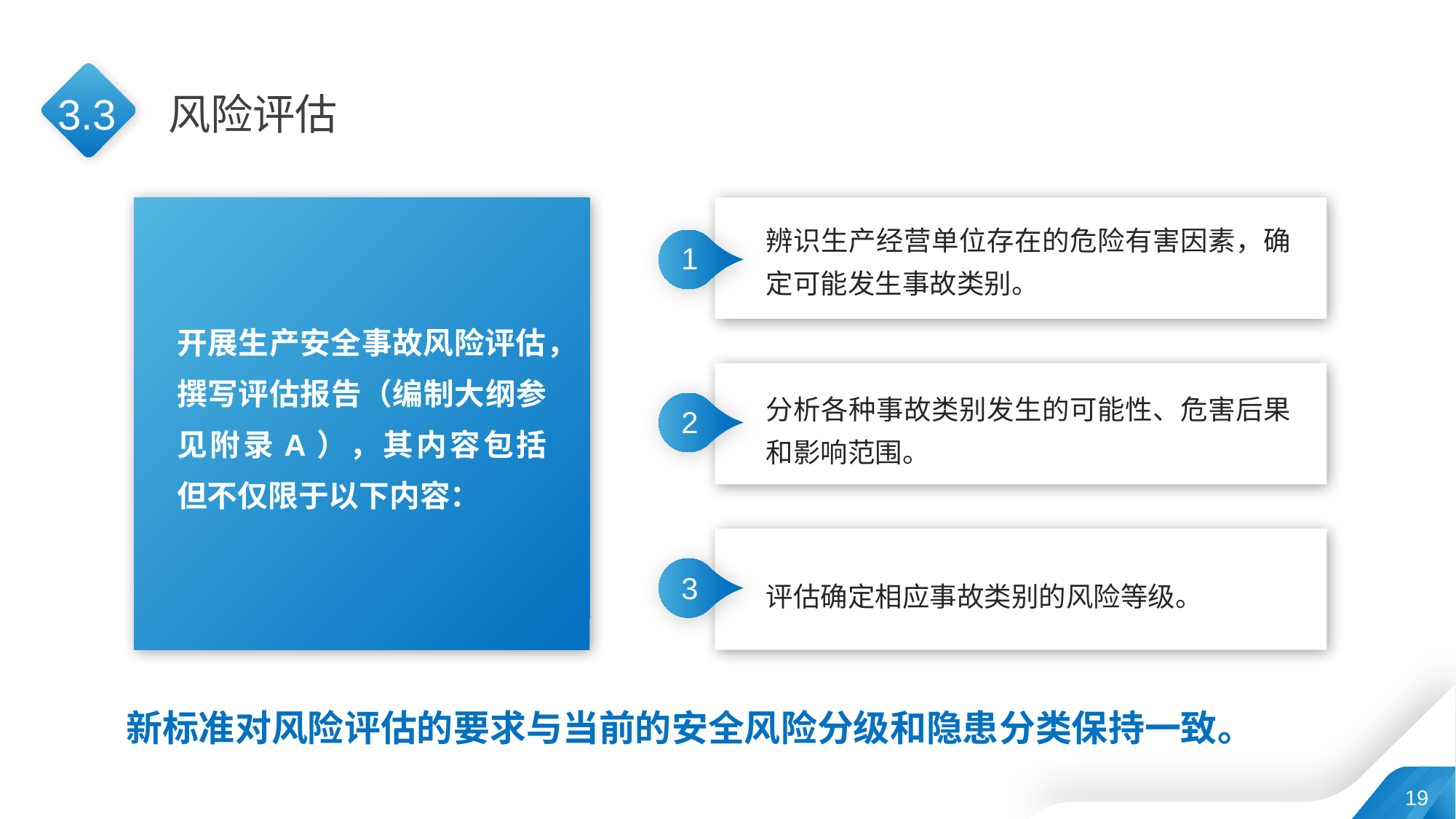

3.3
风险评估

辨识生产经营单位存在的危险有害因素，确定可能发生事故类别。

1
开展生产安全事故风险评估，撰写评估报告（编制大纲参见附录A），其内容包括但不仅限于以下内容：

分析各种事故类别发生的可能性、危害后果和影响范围。

2

3
评估确定相应事故类别的风险等级。
新标准对风险评估的要求与当前的安全风险分级和隐患分类保持一致。